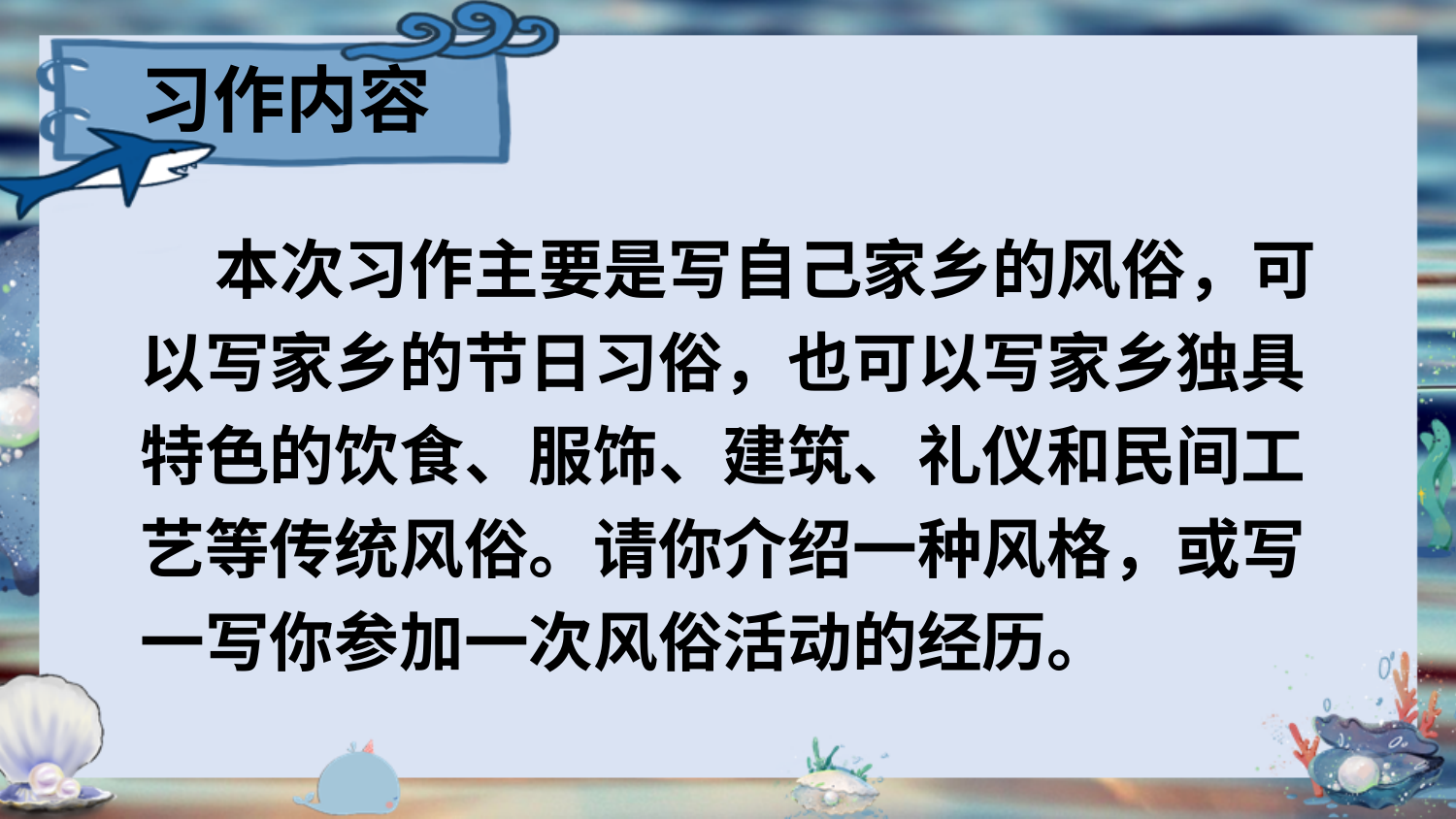

习作内容
    本次习作主要是写自己家乡的风俗，可以写家乡的节日习俗，也可以写家乡独具特色的饮食、服饰、建筑、礼仪和民间工艺等传统风俗。请你介绍一种风格，或写一写你参加一次风俗活动的经历。